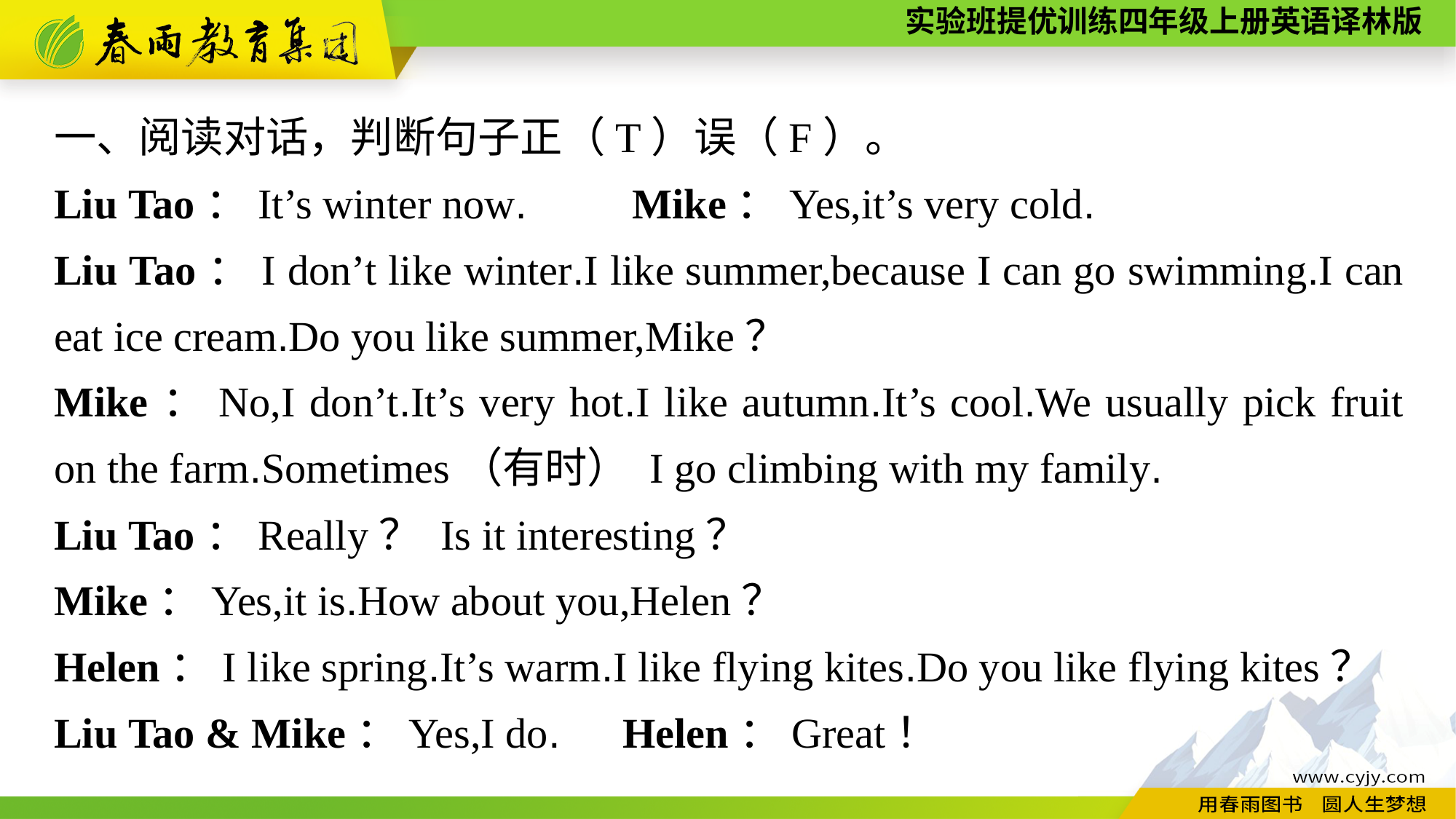

一、阅读对话，判断句子正（T）误（F）。
Liu Tao：It’s winter now.　　Mike：Yes,it’s very cold.
Liu Tao：I don’t like winter.I like summer,because I can go swimming.I can eat ice cream.Do you like summer,Mike？
Mike：No,I don’t.It’s very hot.I like autumn.It’s cool.We usually pick fruit on the farm.Sometimes（有时） I go climbing with my family.
Liu Tao：Really？ Is it interesting？
Mike：Yes,it is.How about you,Helen？
Helen：I like spring.It’s warm.I like flying kites.Do you like flying kites？
Liu Tao & Mike：Yes,I do.　Helen：Great！